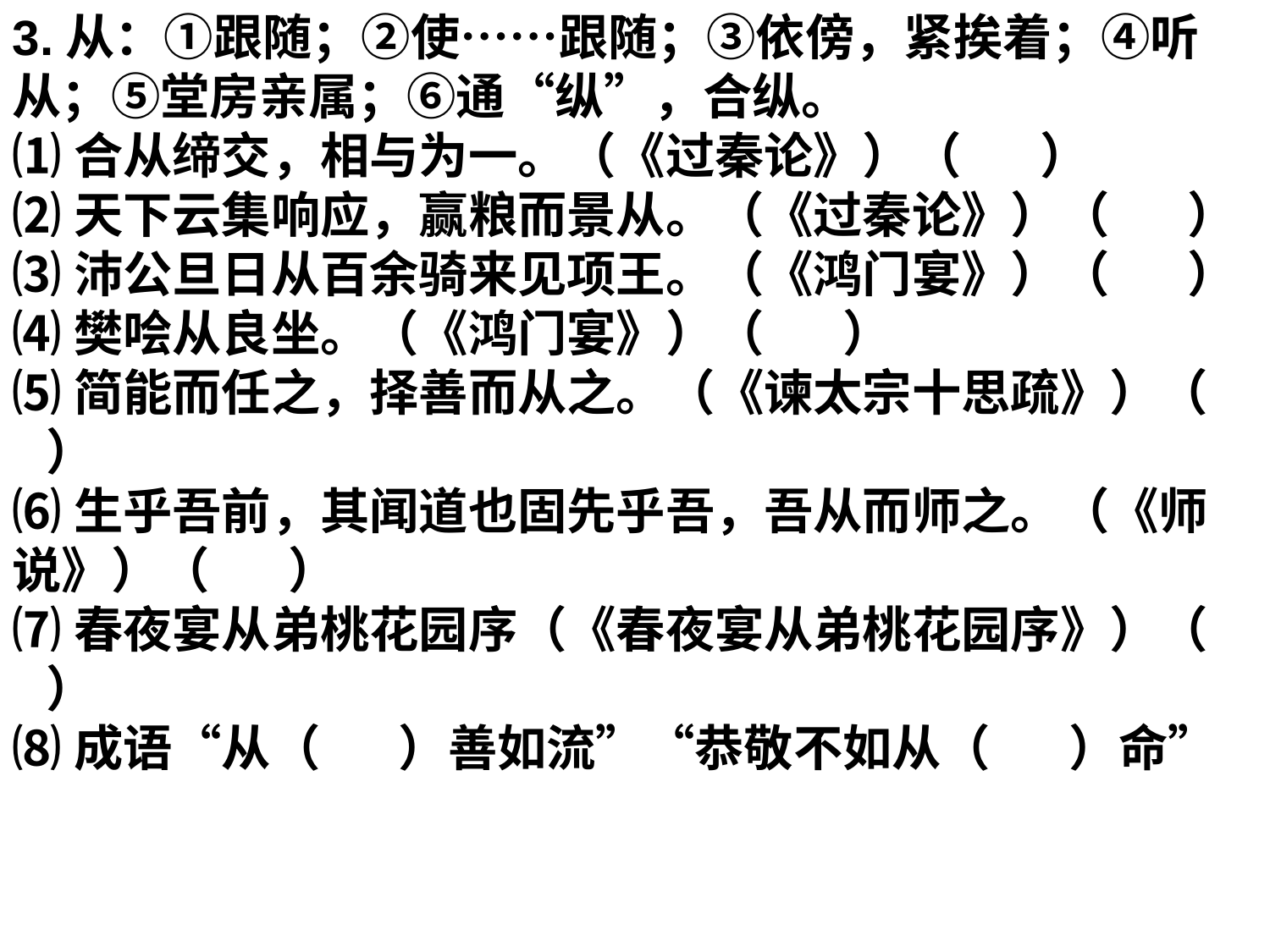

3.从：①跟随；②使……跟随；③依傍，紧挨着；④听从；⑤堂房亲属；⑥通“纵”，合纵。
⑴合从缔交，相与为一。（《过秦论》）（       ）
⑵天下云集响应，赢粮而景从。（《过秦论》）（       ）
⑶沛公旦日从百余骑来见项王。（《鸿门宴》）（       ）
⑷樊哙从良坐。（《鸿门宴》）（       ）
⑸简能而任之，择善而从之。（《谏太宗十思疏》）（       ）
⑹生乎吾前，其闻道也固先乎吾，吾从而师之。（《师说》）（       ）
⑺春夜宴从弟桃花园序（《春夜宴从弟桃花园序》）（       ）
⑻成语“从（       ）善如流”“恭敬不如从（       ）命”